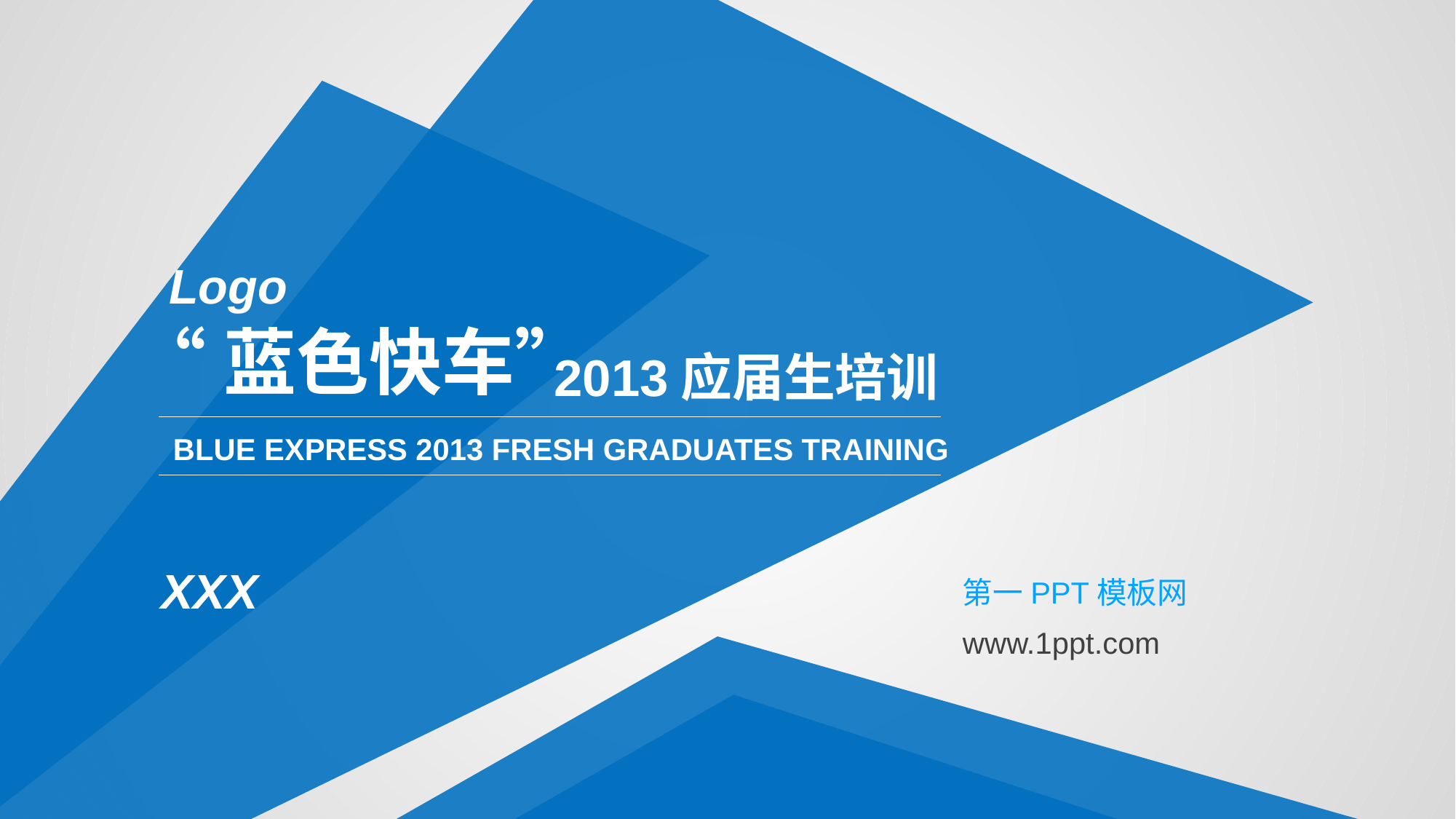

Logo

“蓝色快车”
2013应届生培训
BLUE EXPRESS 2013 FRESH GRADUATES TRAINING
第一PPT模板网
www.1ppt.com
XXX